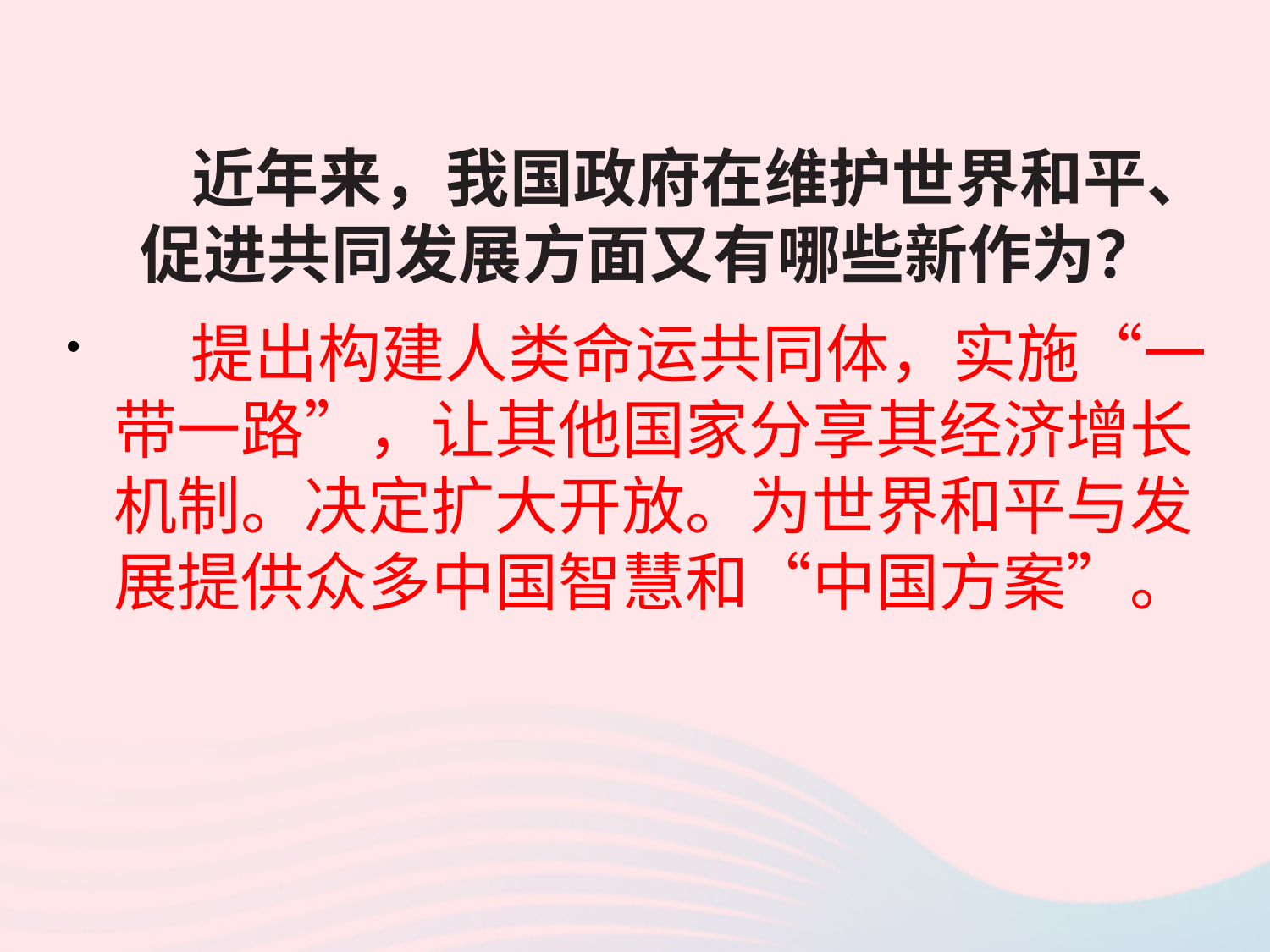

# 近年来，我国政府在维护世界和平、促进共同发展方面又有哪些新作为？
       提出构建人类命运共同体，实施“一带一路”，让其他国家分享其经济增长机制。决定扩大开放。为世界和平与发展提供众多中国智慧和“中国方案”。